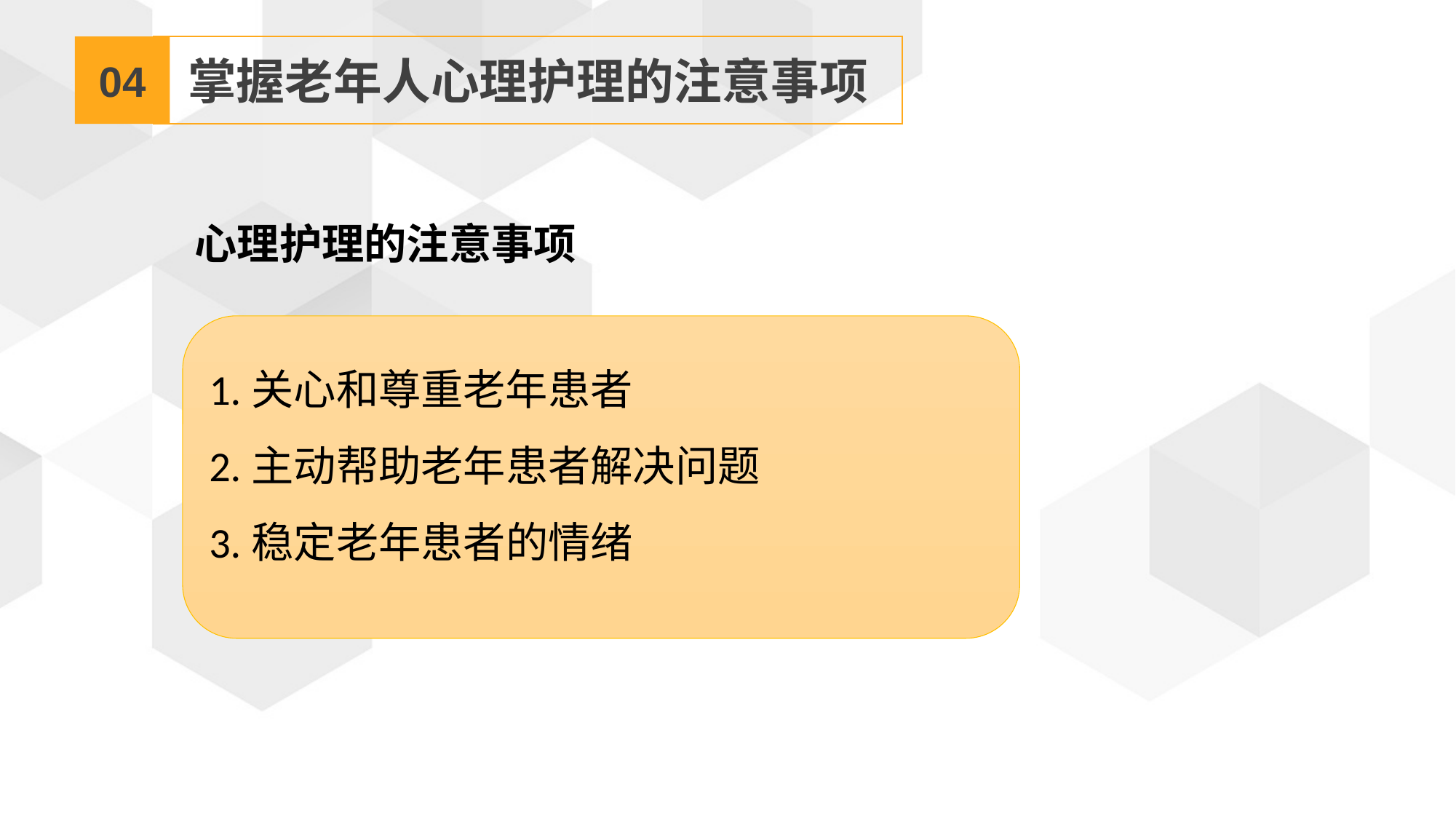

04
掌握老年人心理护理的注意事项
心理护理的注意事项
1.关心和尊重老年患者
2.主动帮助老年患者解决问题
3.稳定老年患者的情绪